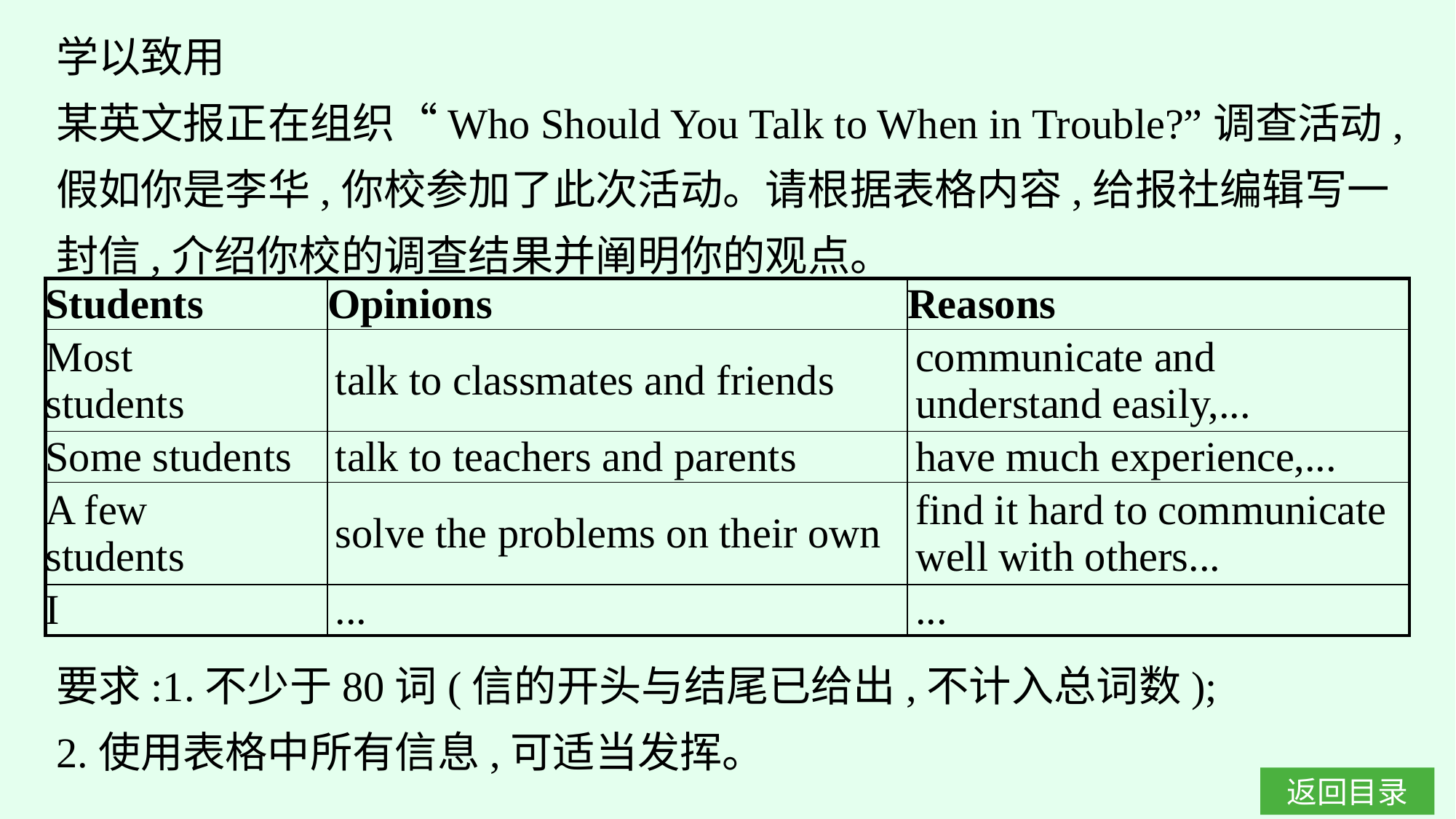

学以致用
某英文报正在组织“Who Should You Talk to When in Trouble?”调查活动,假如你是李华,你校参加了此次活动。请根据表格内容,给报社编辑写一封信,介绍你校的调查结果并阐明你的观点。
| Students | Opinions | Reasons |
| --- | --- | --- |
| Most students | talk to classmates and friends | communicate and understand easily,... |
| Some students | talk to teachers and parents | have much experience,... |
| A few students | solve the problems on their own | find it hard to communicate well with others... |
| I | ... | ... |
要求:1.不少于80词(信的开头与结尾已给出,不计入总词数);
2.使用表格中所有信息,可适当发挥。